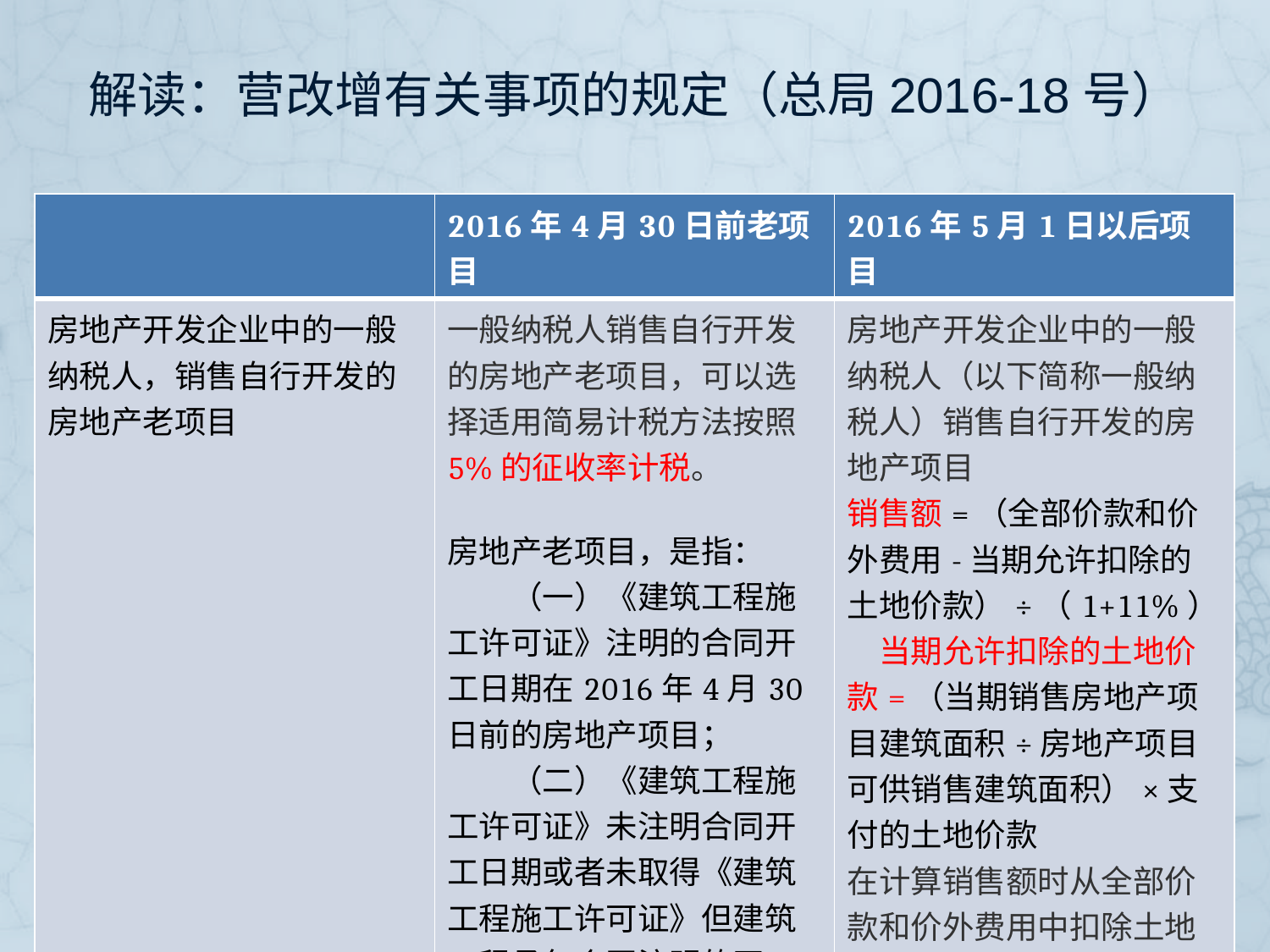

# 解读：营改增有关事项的规定（总局2016-18号）

财税〔2016〕36号
|  | 2016年4月30日前老项目 | 2016年5月1日以后项目 |
| --- | --- | --- |
| 房地产开发企业中的一般纳税人，销售自行开发的房地产老项目 | 一般纳税人销售自行开发的房地产老项目，可以选择适用简易计税方法按照5%的征收率计税。 房地产老项目，是指： 　　（一）《建筑工程施工许可证》注明的合同开工日期在2016年4月30日前的房地产项目； 　　（二）《建筑工程施工许可证》未注明合同开工日期或者未取得《建筑工程施工许可证》但建筑工程承包合同注明的开工日期在2016年4月30日前的建筑工程项目。 | 房地产开发企业中的一般纳税人（以下简称一般纳税人）销售自行开发的房地产项目 销售额=（全部价款和价外费用-当期允许扣除的土地价款）÷（1+11%） 　当期允许扣除的土地价款=（当期销售房地产项目建筑面积÷房地产项目可供销售建筑面积）×支付的土地价款 在计算销售额时从全部价款和价外费用中扣除土地价款，应当取得省级以上（含省级）财政部门监（印）制的财政票据。 |